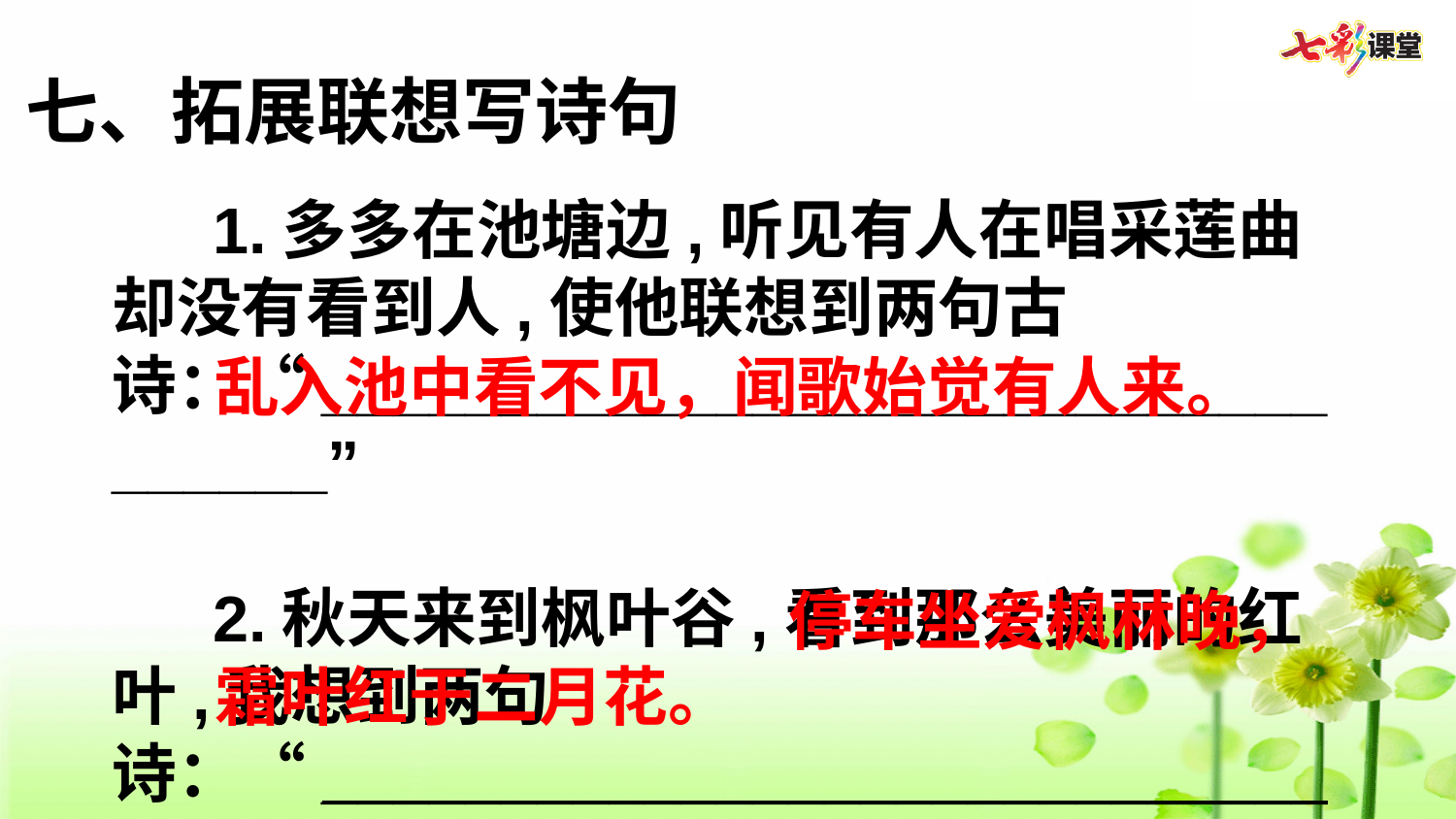

七、拓展联想写诗句
1.多多在池塘边,听见有人在唱采莲曲却没有看到人,使他联想到两句古诗：“__________________________________”

2.秋天来到枫叶谷,看到那么美丽的红叶,我想到两句诗：“_________________________________________”
乱入池中看不见，闻歌始觉有人来。
停车坐爱枫林晚，
霜叶红于二月花。